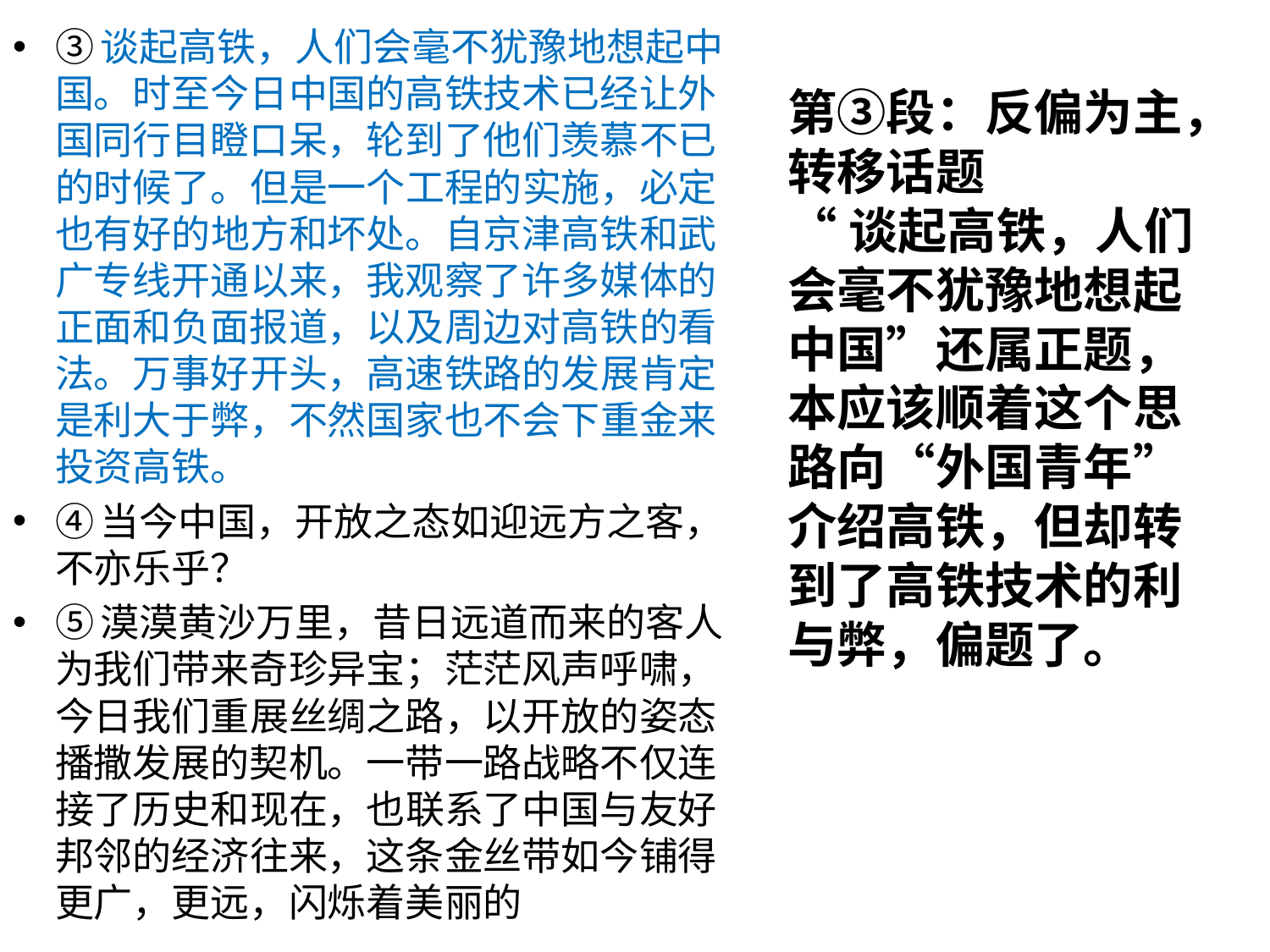

③谈起高铁，人们会毫不犹豫地想起中国。时至今日中国的高铁技术已经让外国同行目瞪口呆，轮到了他们羡慕不已的时候了。但是一个工程的实施，必定也有好的地方和坏处。自京津高铁和武广专线开通以来，我观察了许多媒体的正面和负面报道，以及周边对高铁的看法。万事好开头，高速铁路的发展肯定是利大于弊，不然国家也不会下重金来投资高铁。
④当今中国，开放之态如迎远方之客，不亦乐乎？
⑤漠漠黄沙万里，昔日远道而来的客人为我们带来奇珍异宝；茫茫风声呼啸，今日我们重展丝绸之路，以开放的姿态播撒发展的契机。一带一路战略不仅连接了历史和现在，也联系了中国与友好邦邻的经济往来，这条金丝带如今铺得更广，更远，闪烁着美丽的

第③段：反偏为主，转移话题
“谈起高铁，人们会毫不犹豫地想起中国”还属正题，本应该顺着这个思路向“外国青年”介绍高铁，但却转到了高铁技术的利与弊，偏题了。